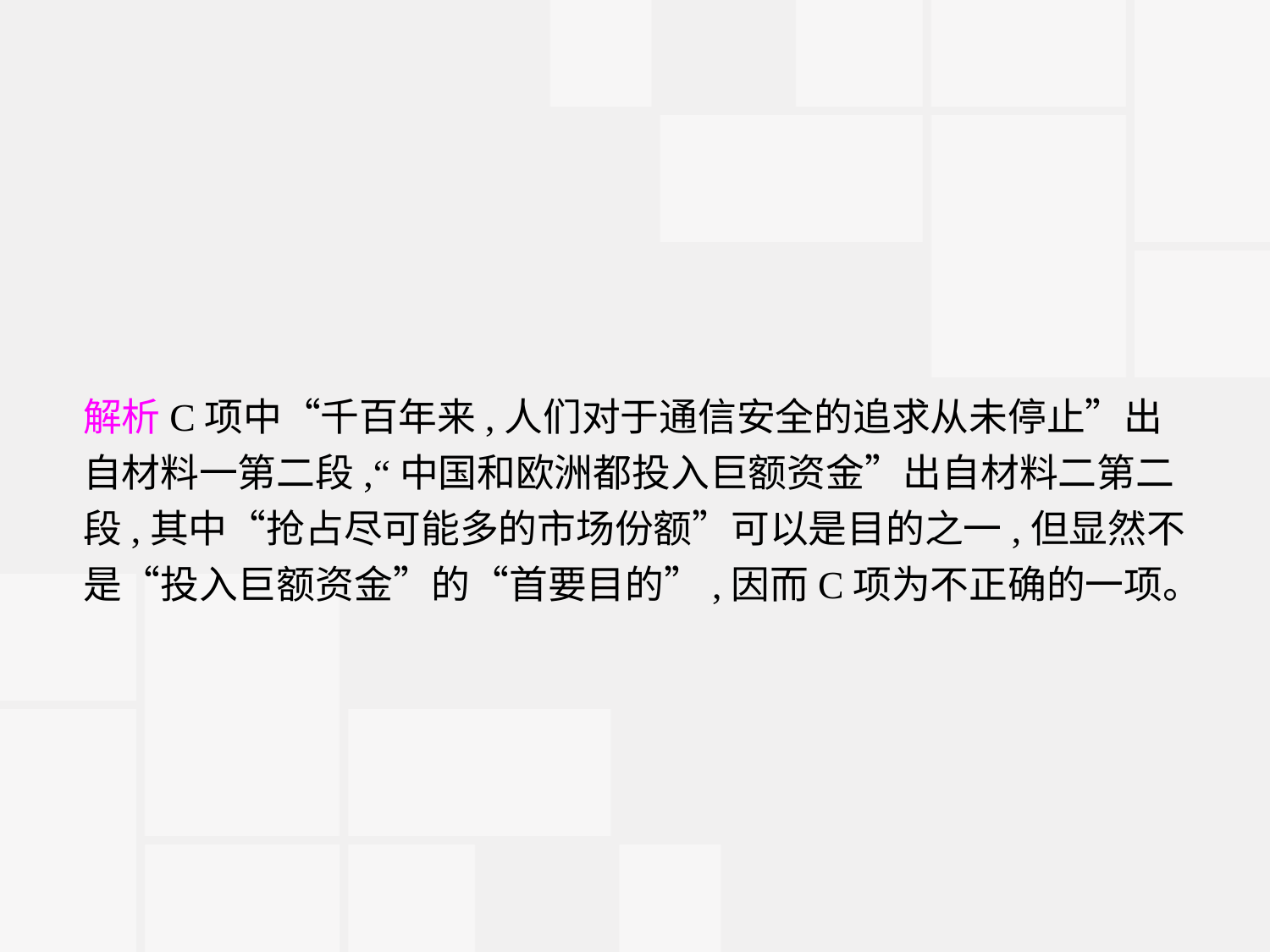

解析C项中“千百年来,人们对于通信安全的追求从未停止”出自材料一第二段,“中国和欧洲都投入巨额资金”出自材料二第二段,其中“抢占尽可能多的市场份额”可以是目的之一,但显然不是“投入巨额资金”的“首要目的”,因而C项为不正确的一项。